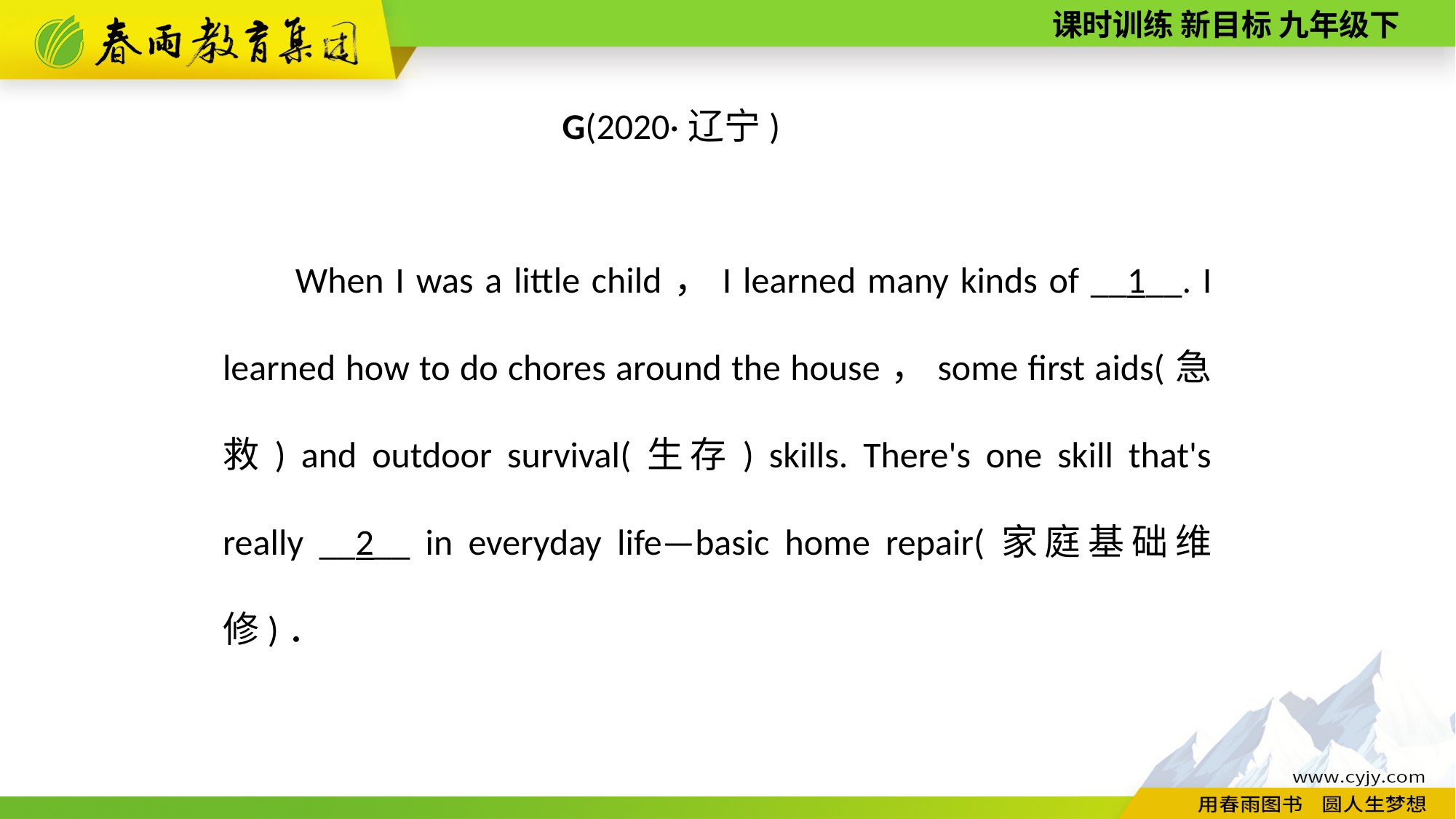

G(2020·辽宁)
When I was a little child，I learned many kinds of __1__. I learned how to do chores around the house，some first aids(急救) and outdoor survival(生存) skills. There's one skill that's really __2__ in everyday life—basic home repair(家庭基础维修)．